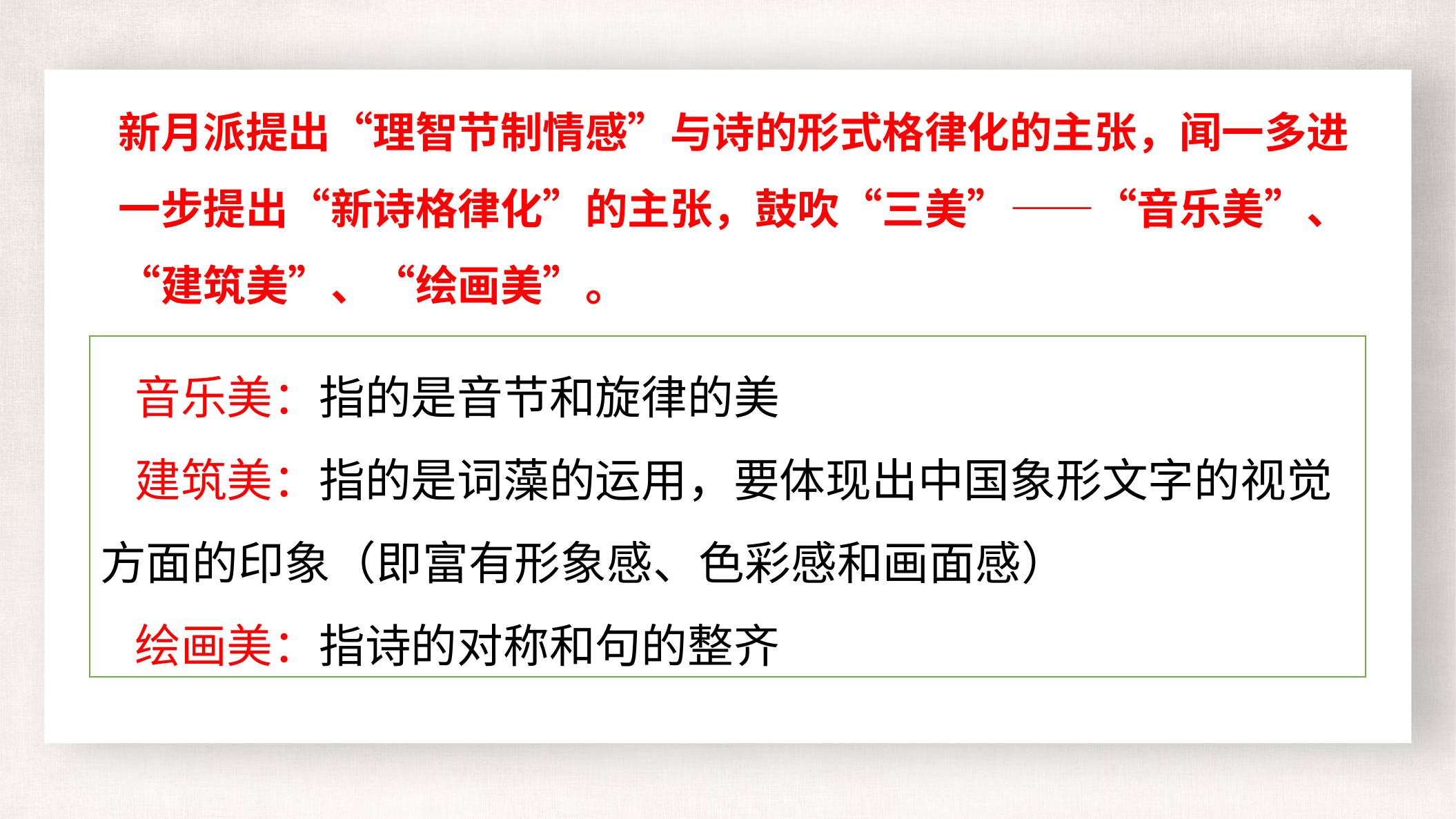

新月派提出“理智节制情感”与诗的形式格律化的主张，闻一多进一步提出“新诗格律化”的主张，鼓吹“三美”——“音乐美”、“建筑美”、“绘画美”。
音乐美：指的是音节和旋律的美
建筑美：指的是词藻的运用，要体现出中国象形文字的视觉方面的印象（即富有形象感、色彩感和画面感）
绘画美：指诗的对称和句的整齐